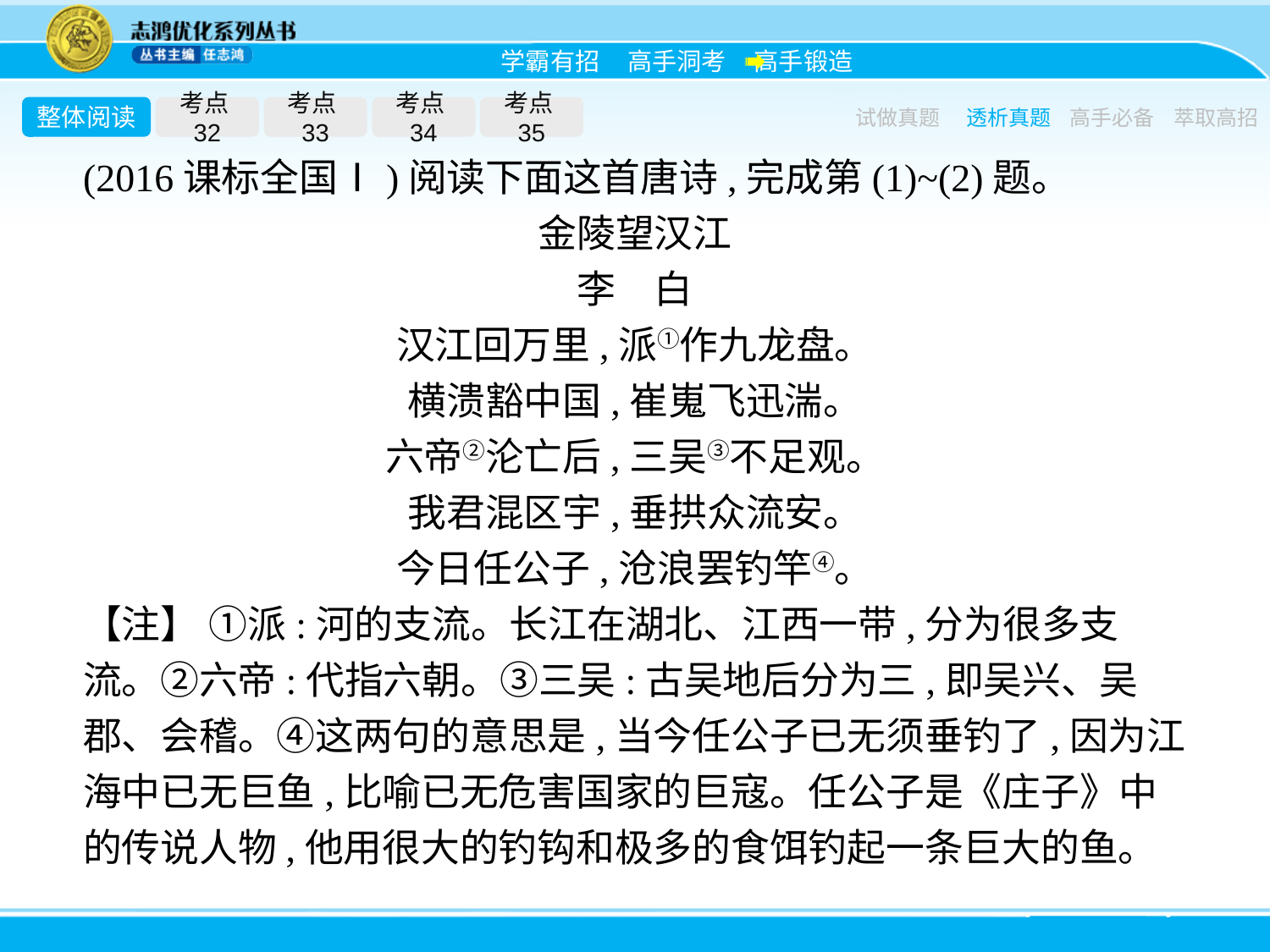

整体阅读
考点32
考点33
考点34
考点35
试做真题
透析真题
高手必备
萃取高招
(2016课标全国Ⅰ)阅读下面这首唐诗,完成第(1)~(2)题。
金陵望汉江
李　白
汉江回万里,派①作九龙盘。
横溃豁中国,崔嵬飞迅湍。
六帝②沦亡后,三吴③不足观。
我君混区宇,垂拱众流安。
今日任公子,沧浪罢钓竿④。
【注】 ①派:河的支流。长江在湖北、江西一带,分为很多支流。②六帝:代指六朝。③三吴:古吴地后分为三,即吴兴、吴郡、会稽。④这两句的意思是,当今任公子已无须垂钓了,因为江海中已无巨鱼,比喻已无危害国家的巨寇。任公子是《庄子》中的传说人物,他用很大的钓钩和极多的食饵钓起一条巨大的鱼。